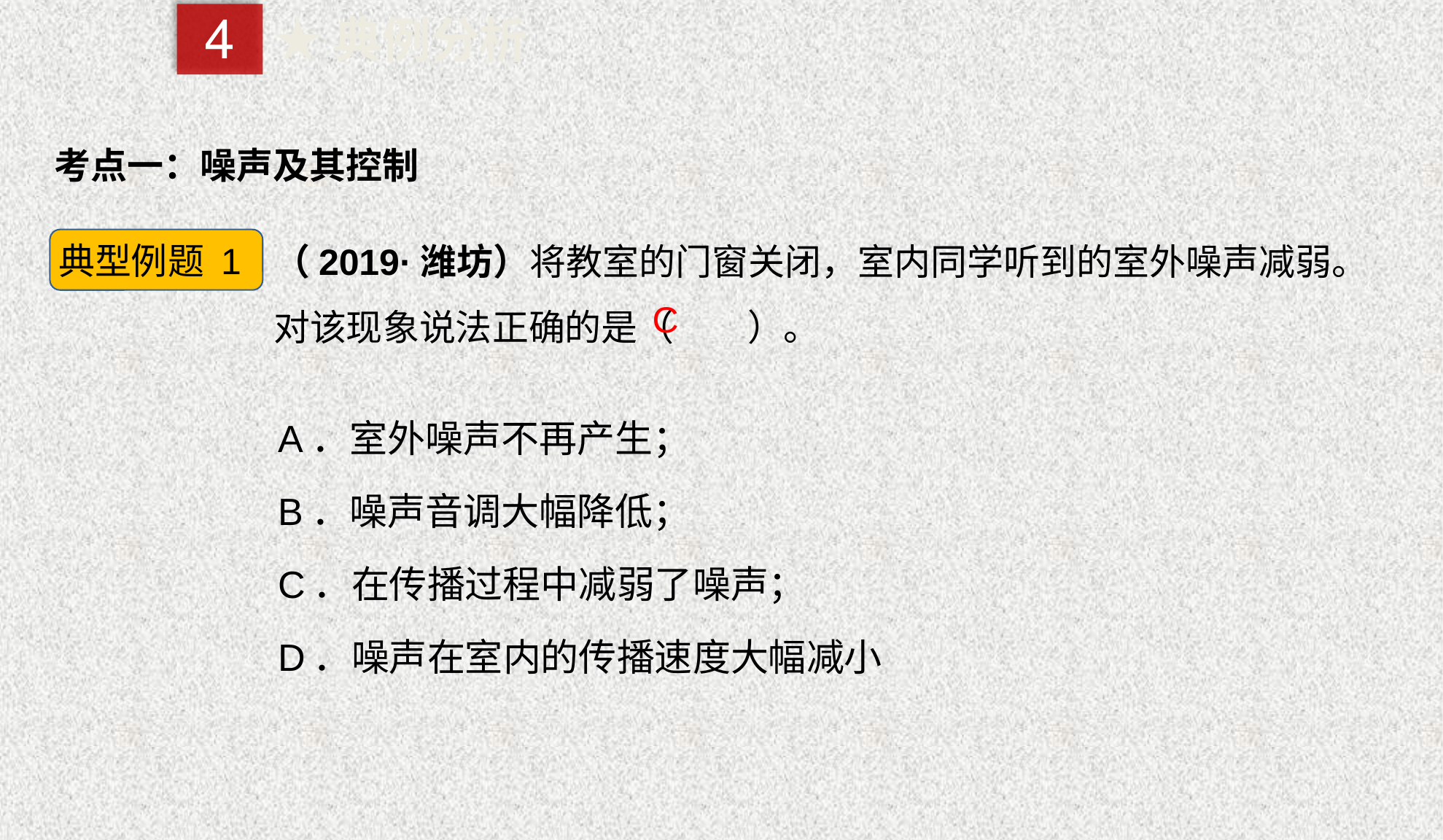

4
★典例分析
考点一：噪声及其控制
（2019·潍坊）将教室的门窗关闭，室内同学听到的室外噪声减弱。对该现象说法正确的是（　　）。
典型例题 1
C
| A．室外噪声不再产生； |
| --- |
| B．噪声音调大幅降低； |
| C．在传播过程中减弱了噪声； |
| D．噪声在室内的传播速度大幅减小 |